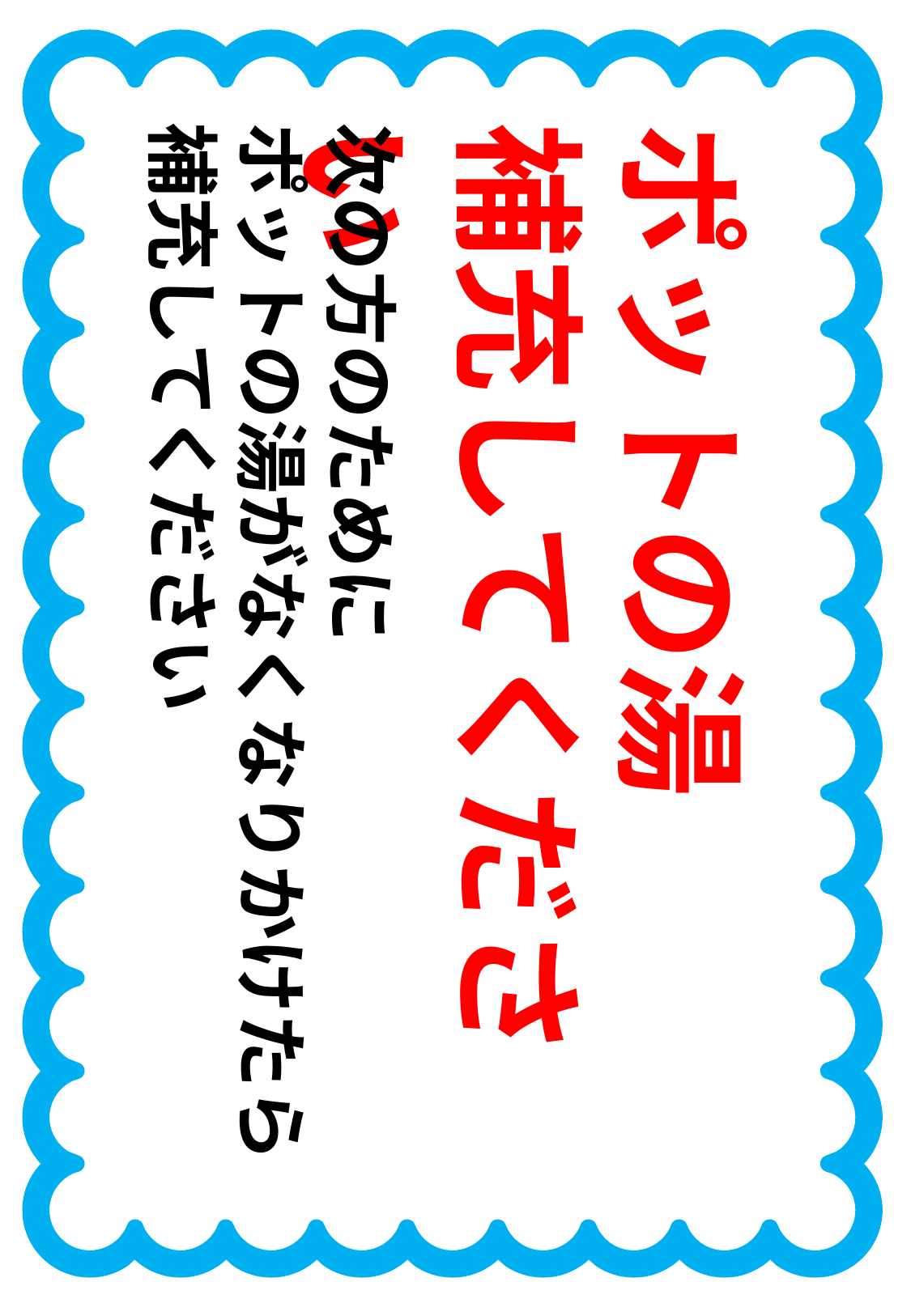

次の方のために
ポットの湯がなくなりかけたら
補充してください
ポットの湯
補充してください